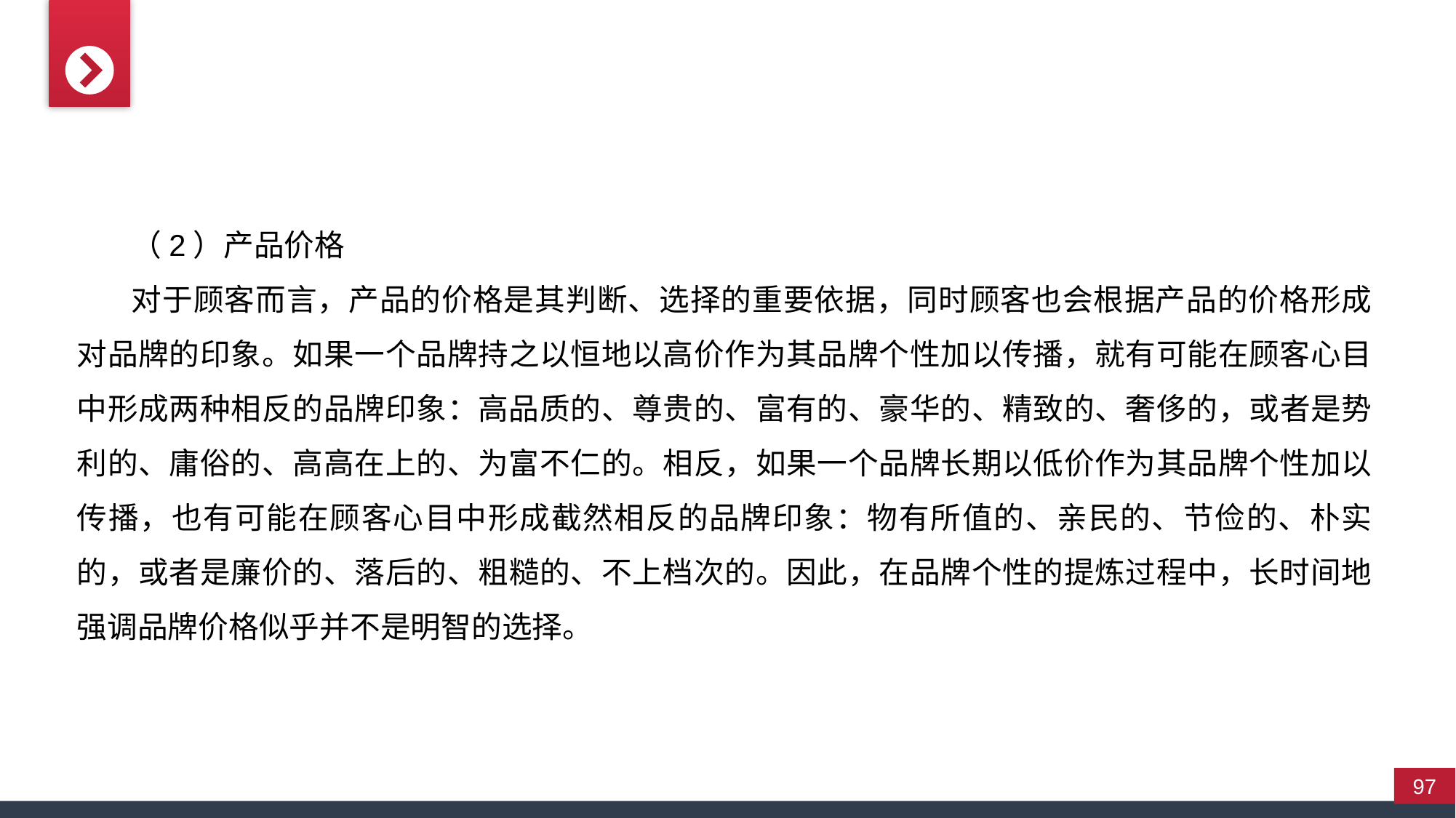

（2）产品价格
对于顾客而言，产品的价格是其判断、选择的重要依据，同时顾客也会根据产品的价格形成对品牌的印象。如果一个品牌持之以恒地以高价作为其品牌个性加以传播，就有可能在顾客心目中形成两种相反的品牌印象：高品质的、尊贵的、富有的、豪华的、精致的、奢侈的，或者是势利的、庸俗的、高高在上的、为富不仁的。相反，如果一个品牌长期以低价作为其品牌个性加以传播，也有可能在顾客心目中形成截然相反的品牌印象：物有所值的、亲民的、节俭的、朴实的，或者是廉价的、落后的、粗糙的、不上档次的。因此，在品牌个性的提炼过程中，长时间地强调品牌价格似乎并不是明智的选择。